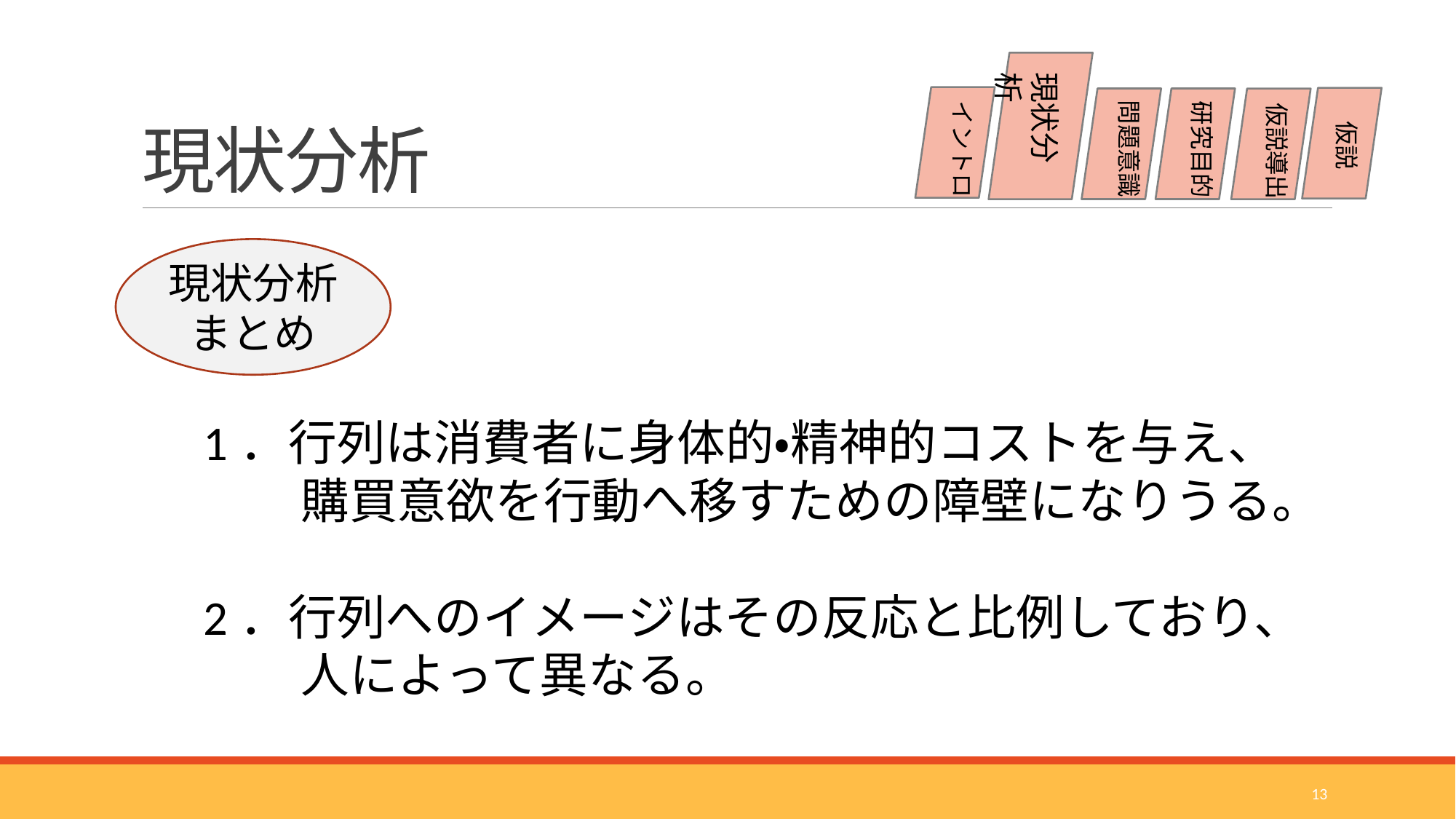

# 現状分析

現状分析

問題意識
イントロ
研究目的
仮説導出
仮説
現状分析まとめ
1．行列は消費者に身体的・精神的コストを与え、
　　購買意欲を行動へ移すための障壁になりうる。

2．行列へのイメージはその反応と比例しており、
　　人によって異なる。
13